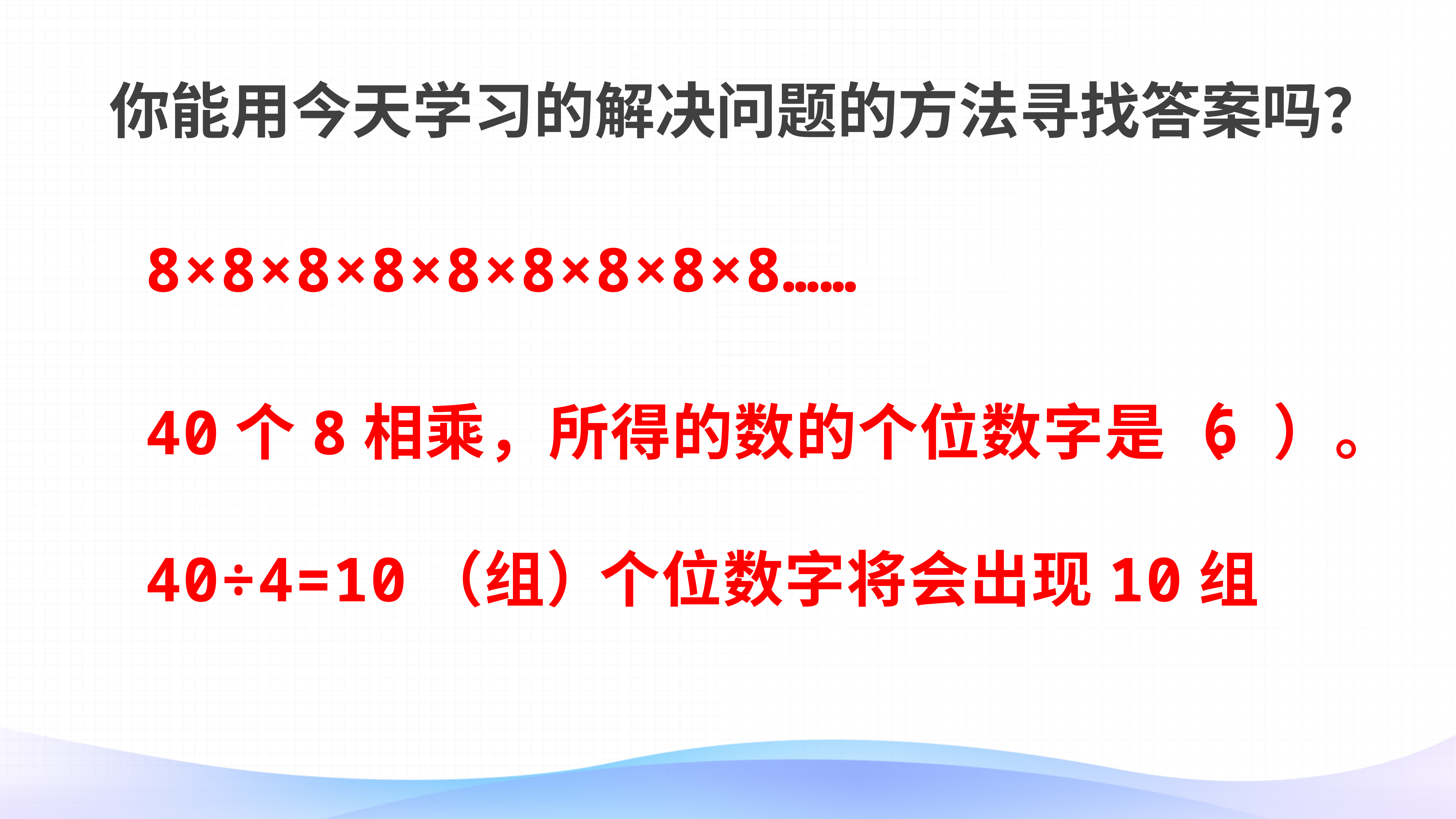

你能用今天学习的解决问题的方法寻找答案吗？
8×8×8×8×8×8×8×8×8……
6
40个8相乘，所得的数的个位数字是（   ）。
40÷4=10（组）
个位数字将会出现10组